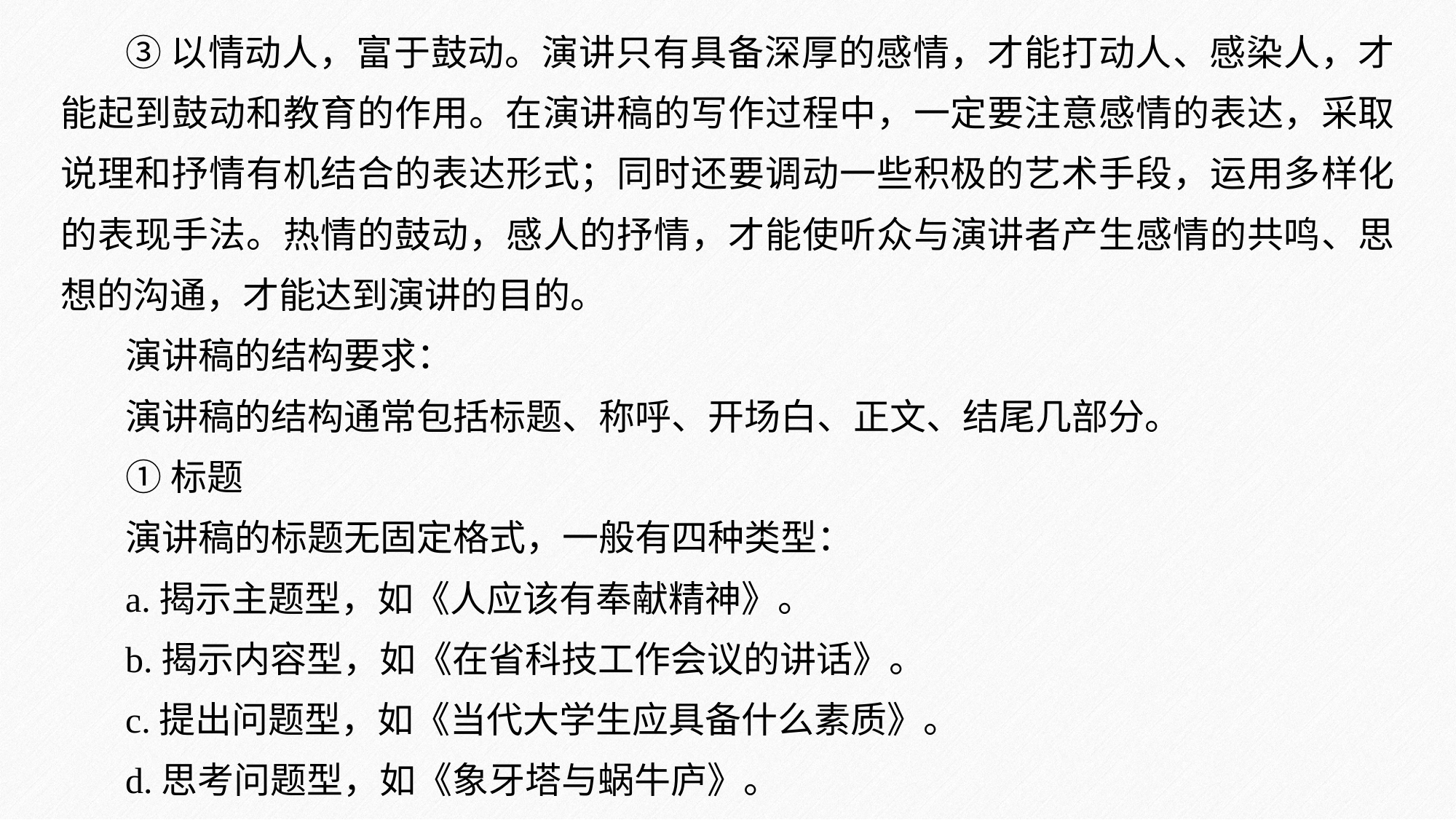

③以情动人，富于鼓动。演讲只有具备深厚的感情，才能打动人、感染人，才能起到鼓动和教育的作用。在演讲稿的写作过程中，一定要注意感情的表达，采取说理和抒情有机结合的表达形式；同时还要调动一些积极的艺术手段，运用多样化的表现手法。热情的鼓动，感人的抒情，才能使听众与演讲者产生感情的共鸣、思想的沟通，才能达到演讲的目的。
演讲稿的结构要求：
演讲稿的结构通常包括标题、称呼、开场白、正文、结尾几部分。
①标题
演讲稿的标题无固定格式，一般有四种类型：
a.揭示主题型，如《人应该有奉献精神》。
b.揭示内容型，如《在省科技工作会议的讲话》。
c.提出问题型，如《当代大学生应具备什么素质》。
d.思考问题型，如《象牙塔与蜗牛庐》。